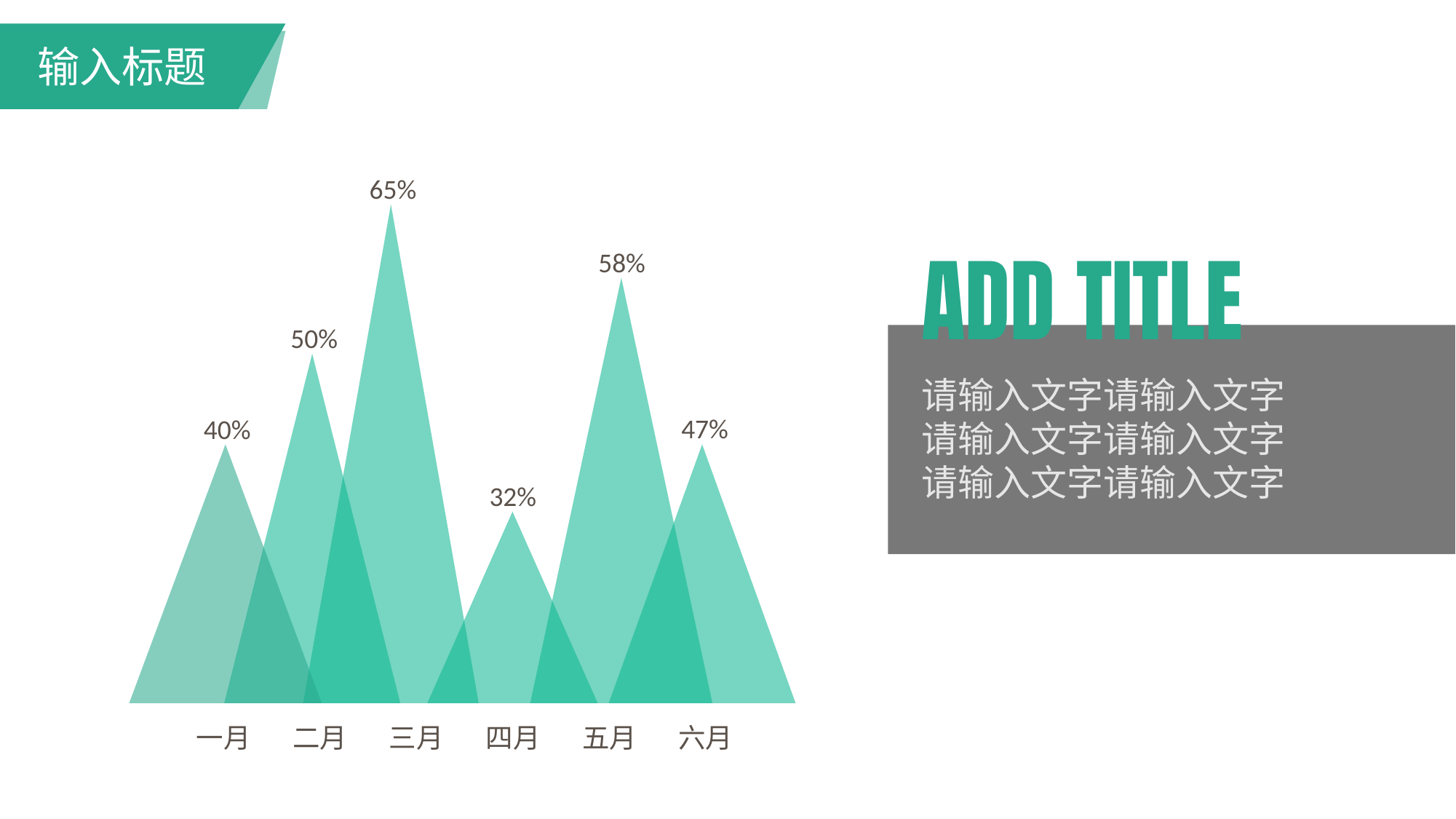

输入标题
65%

58%

50%

47%
40%

32%

一月
二月
三月
四月
五月
六月
ADD TITLE

请输入文字请输入文字
请输入文字请输入文字
请输入文字请输入文字